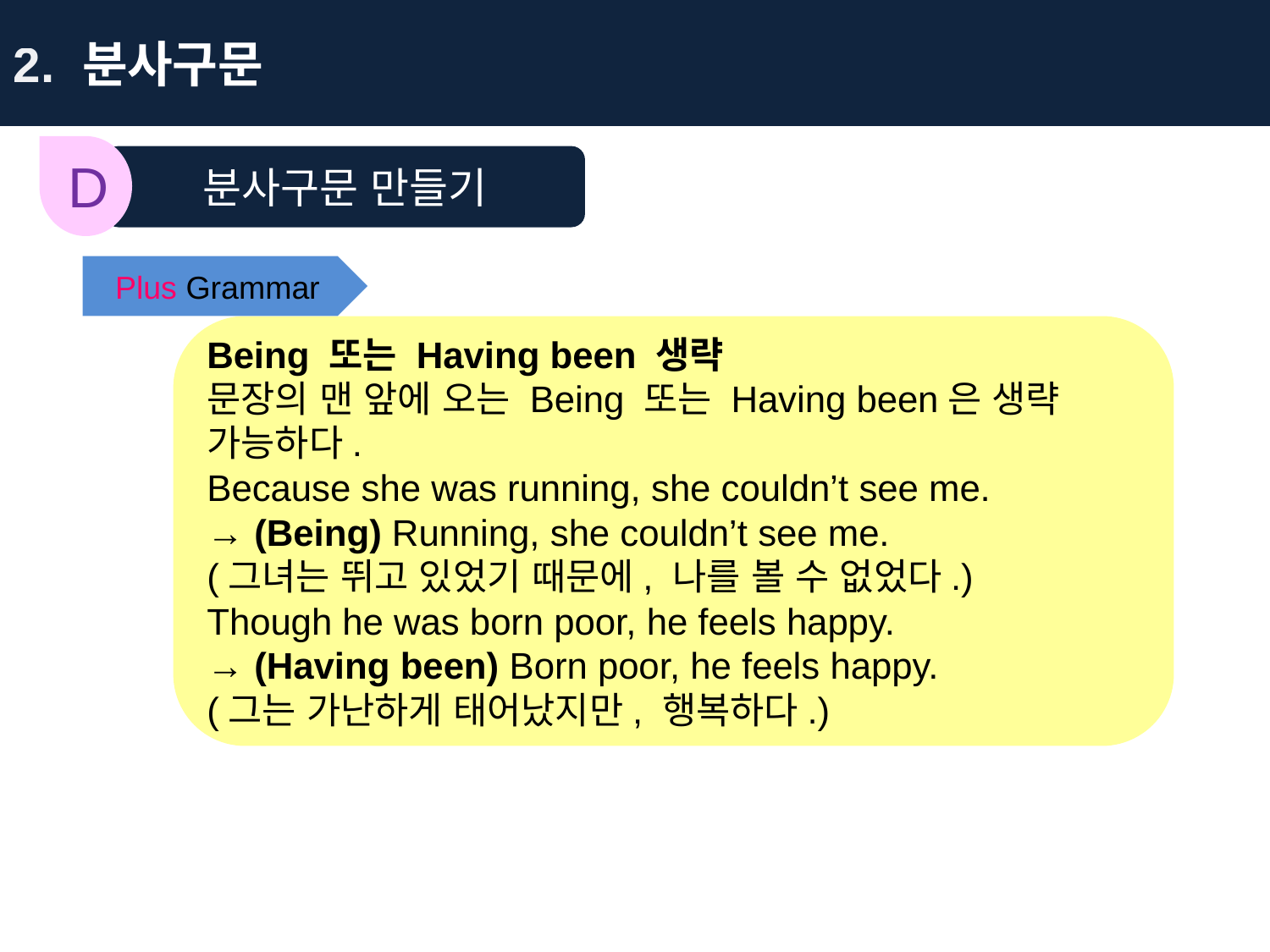

2. 분사구문

D
분사구문 만들기
Plus Grammar
Being 또는 Having been 생략
문장의 맨 앞에 오는 Being 또는 Having been은 생략 가능하다.
Because she was running, she couldn’t see me.
→ (Being) Running, she couldn’t see me.
(그녀는 뛰고 있었기 때문에, 나를 볼 수 없었다.)
Though he was born poor, he feels happy.
→ (Having been) Born poor, he feels happy.
(그는 가난하게 태어났지만, 행복하다.)